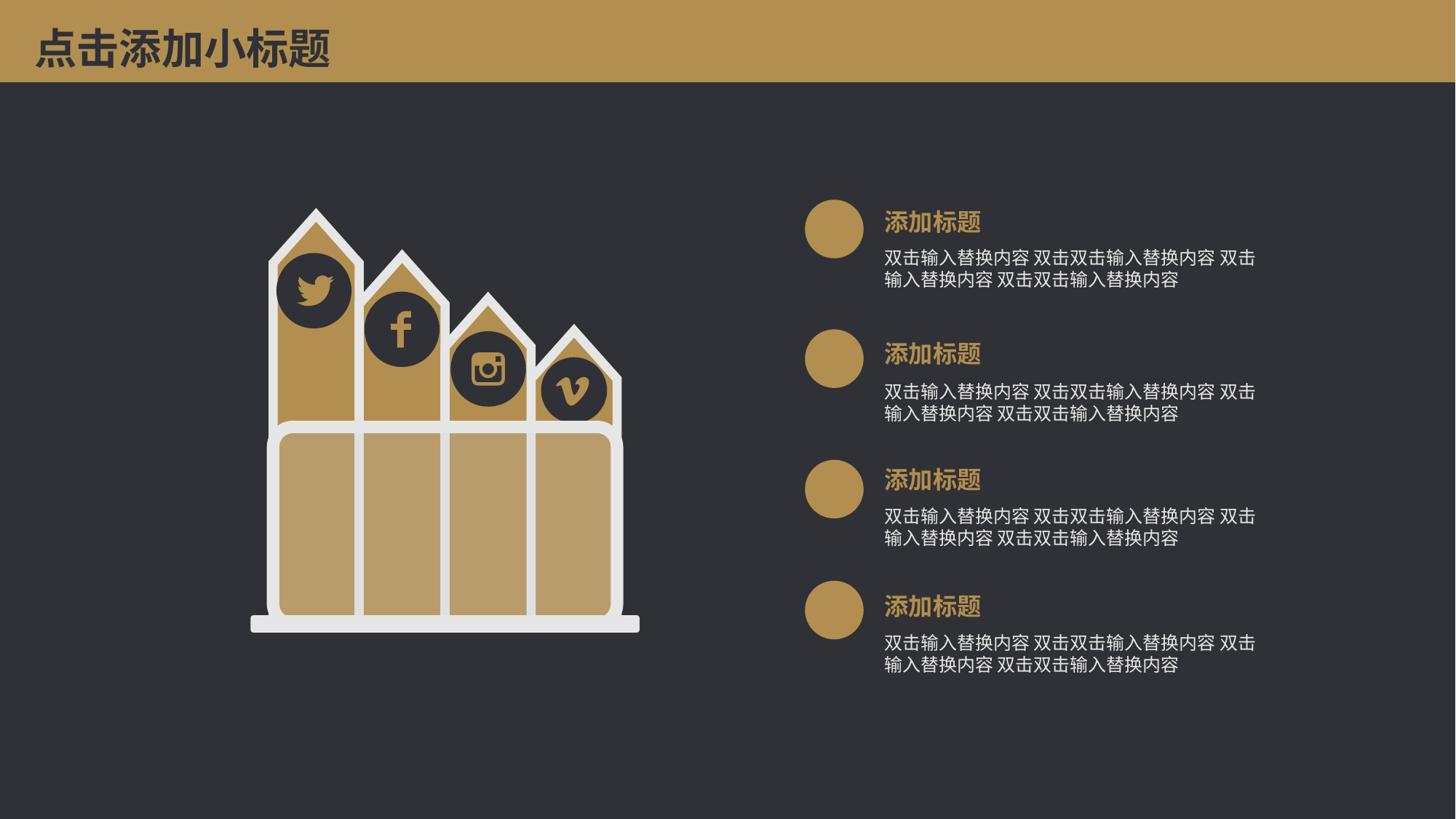

点击添加小标题

添加标题
双击输入替换内容 双击双击输入替换内容 双击输入替换内容 双击双击输入替换内容

添加标题
双击输入替换内容 双击双击输入替换内容 双击输入替换内容 双击双击输入替换内容

添加标题
双击输入替换内容 双击双击输入替换内容 双击输入替换内容 双击双击输入替换内容

添加标题
双击输入替换内容 双击双击输入替换内容 双击输入替换内容 双击双击输入替换内容